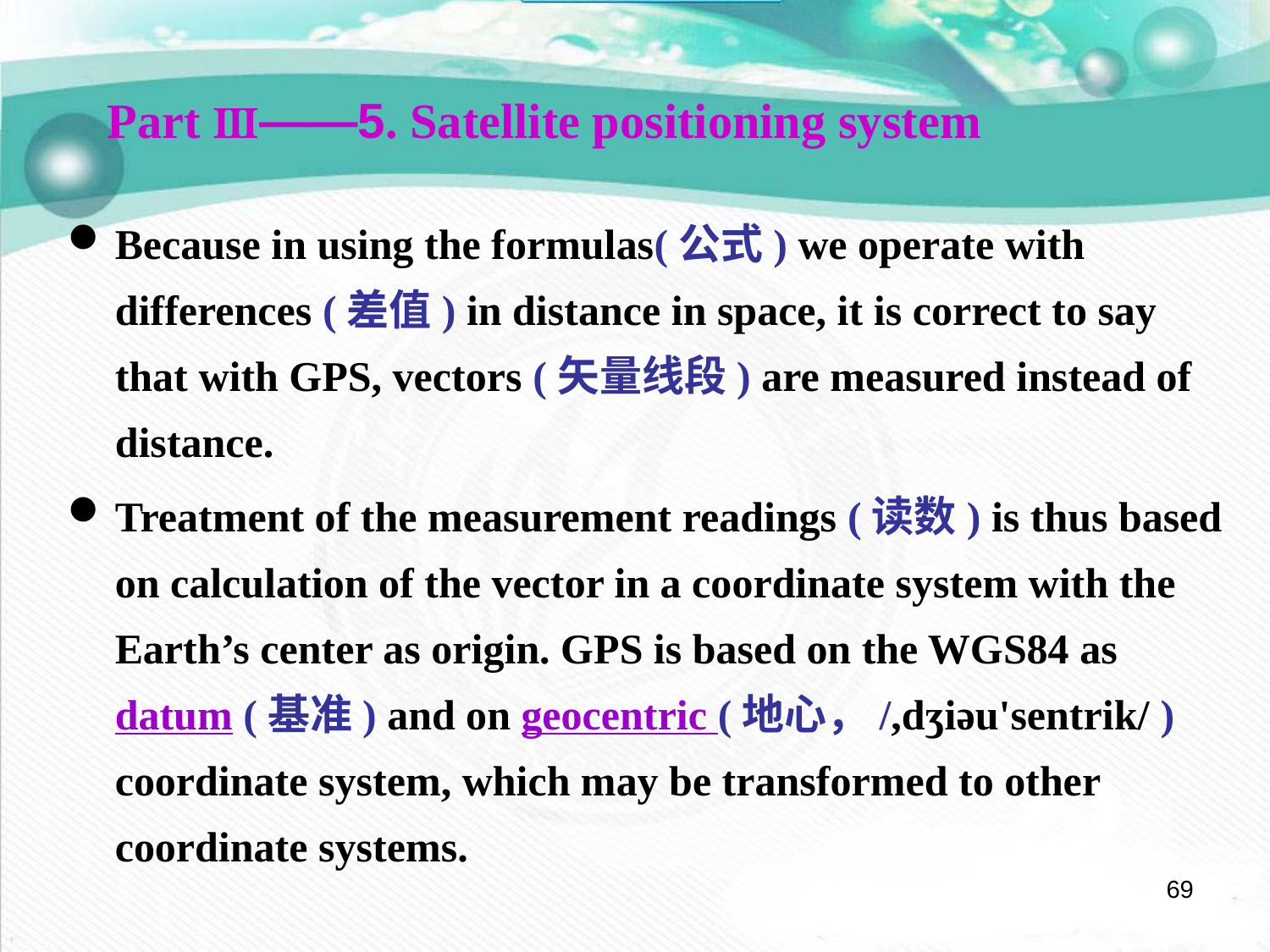

Part Ⅲ——5. Satellite positioning system
Because in using the formulas(公式) we operate with differences (差值) in distance in space, it is correct to say that with GPS, vectors (矢量线段) are measured instead of distance.
Treatment of the measurement readings (读数) is thus based on calculation of the vector in a coordinate system with the Earth’s center as origin. GPS is based on the WGS84 as datum (基准) and on geocentric (地心，/,dʒiəu'sentrik/ ) coordinate system, which may be transformed to other coordinate systems.
69